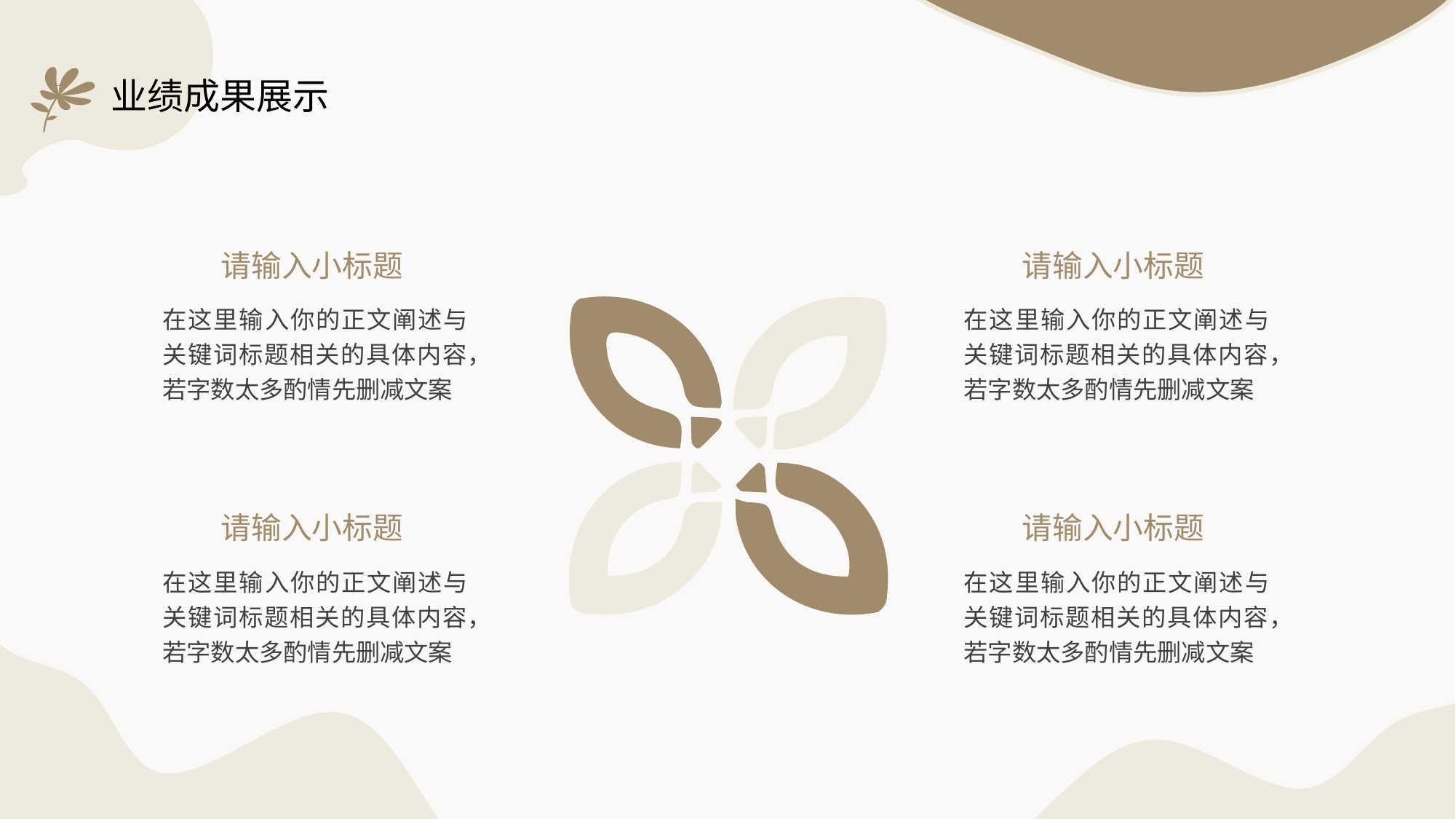

# 业绩成果展示
请输入小标题
请输入小标题

在这里输入你的正文阐述与关键词标题相关的具体内容，若字数太多酌情先删减文案
在这里输入你的正文阐述与关键词标题相关的具体内容，若字数太多酌情先删减文案

请输入小标题
请输入小标题
在这里输入你的正文阐述与关键词标题相关的具体内容，若字数太多酌情先删减文案
在这里输入你的正文阐述与关键词标题相关的具体内容，若字数太多酌情先删减文案